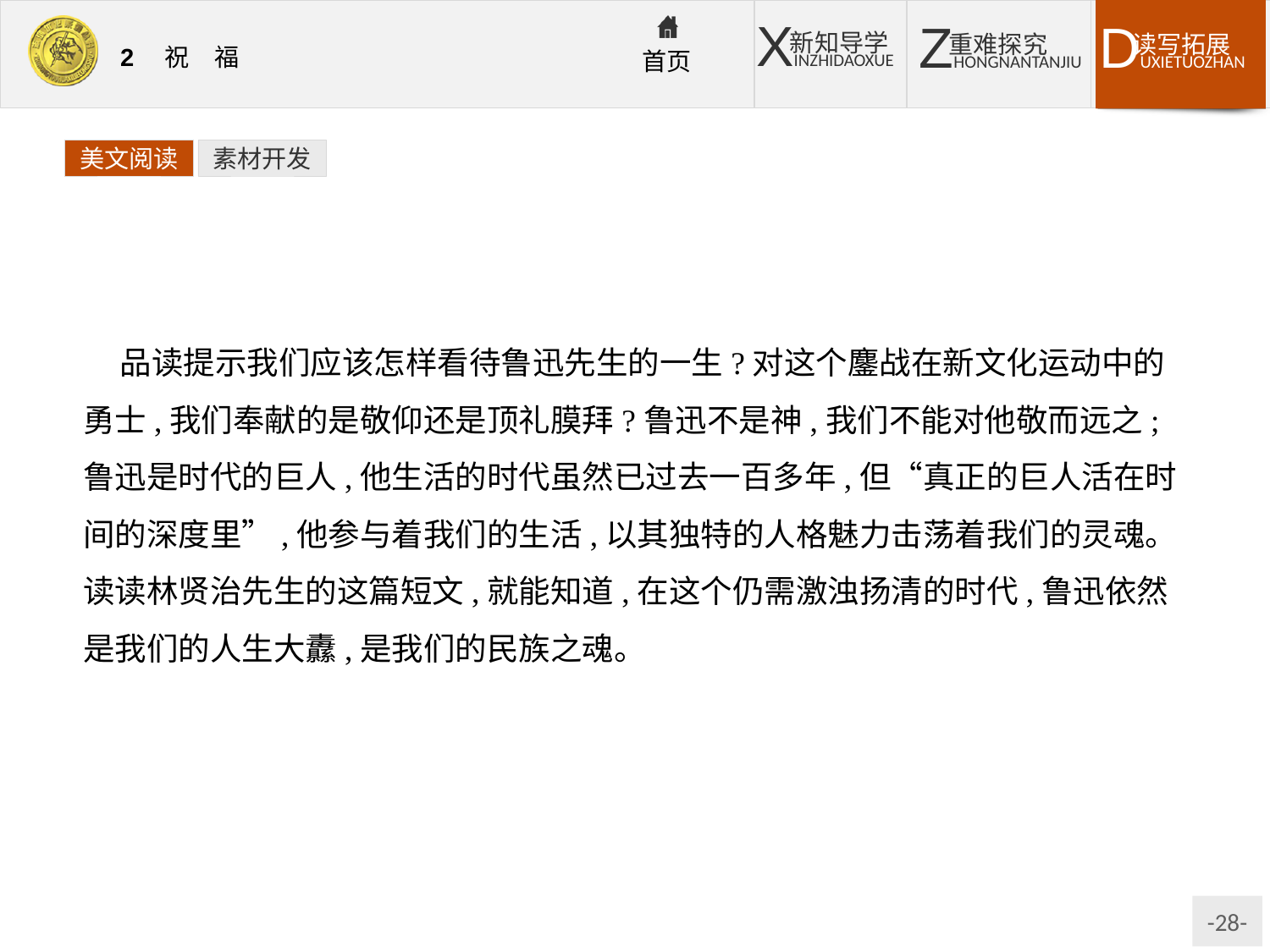

美文阅读
素材开发
品读提示我们应该怎样看待鲁迅先生的一生?对这个鏖战在新文化运动中的勇士,我们奉献的是敬仰还是顶礼膜拜?鲁迅不是神,我们不能对他敬而远之;鲁迅是时代的巨人,他生活的时代虽然已过去一百多年,但“真正的巨人活在时间的深度里”,他参与着我们的生活,以其独特的人格魅力击荡着我们的灵魂。读读林贤治先生的这篇短文,就能知道,在这个仍需激浊扬清的时代,鲁迅依然是我们的人生大纛,是我们的民族之魂。